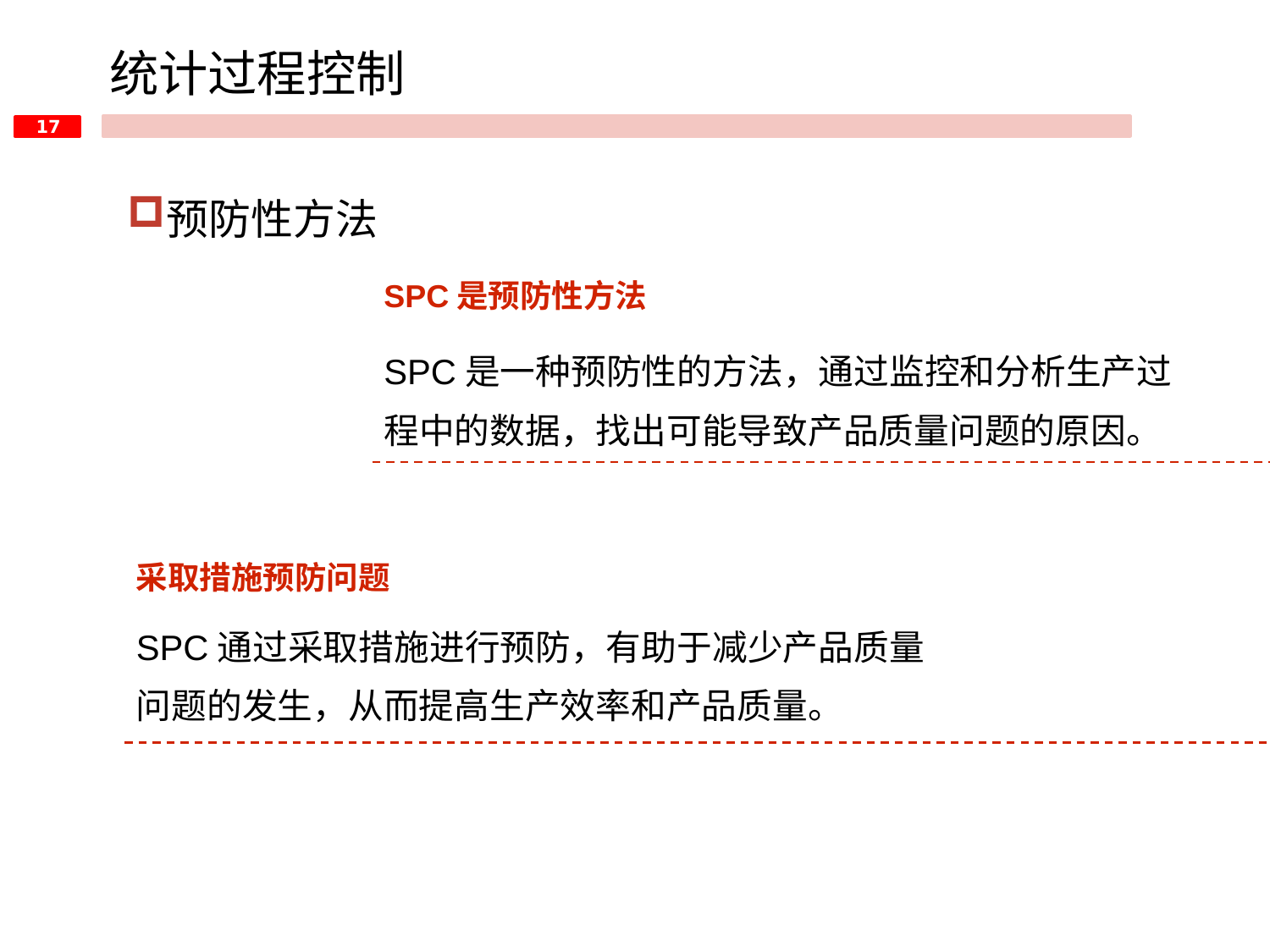

统计过程控制
17

预防性方法
SPC是预防性方法
SPC是一种预防性的方法，通过监控和分析生产过程中的数据，找出可能导致产品质量问题的原因。
采取措施预防问题
SPC通过采取措施进行预防，有助于减少产品质量问题的发生，从而提高生产效率和产品质量。